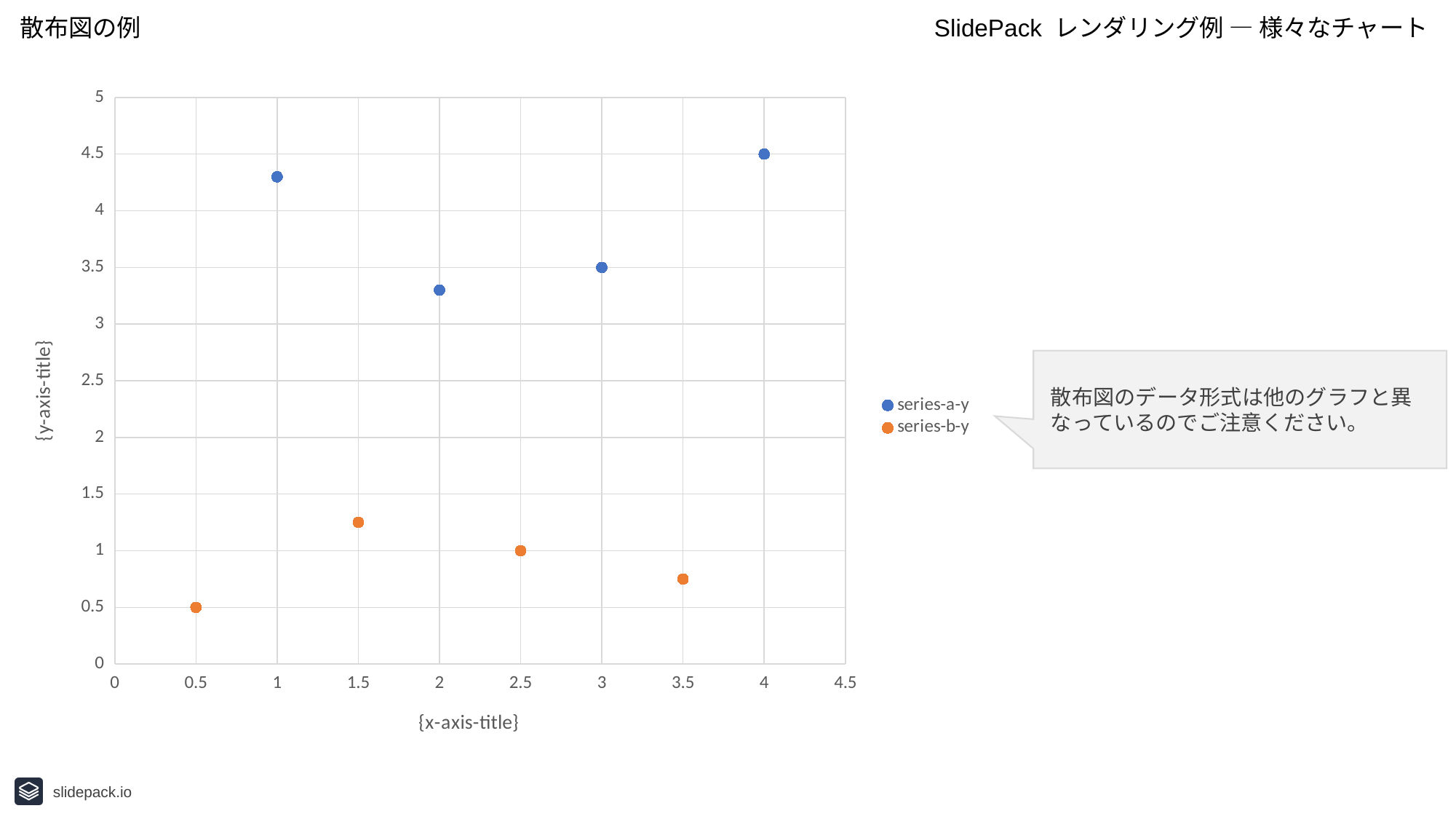

散布図の例
SlidePack レンダリング例 ― 様々なチャート

### Chart

| Category | series-a-y | series-b-y |
|---|---|---|
散布図のデータ形式は他のグラフと異なっているのでご注意ください。